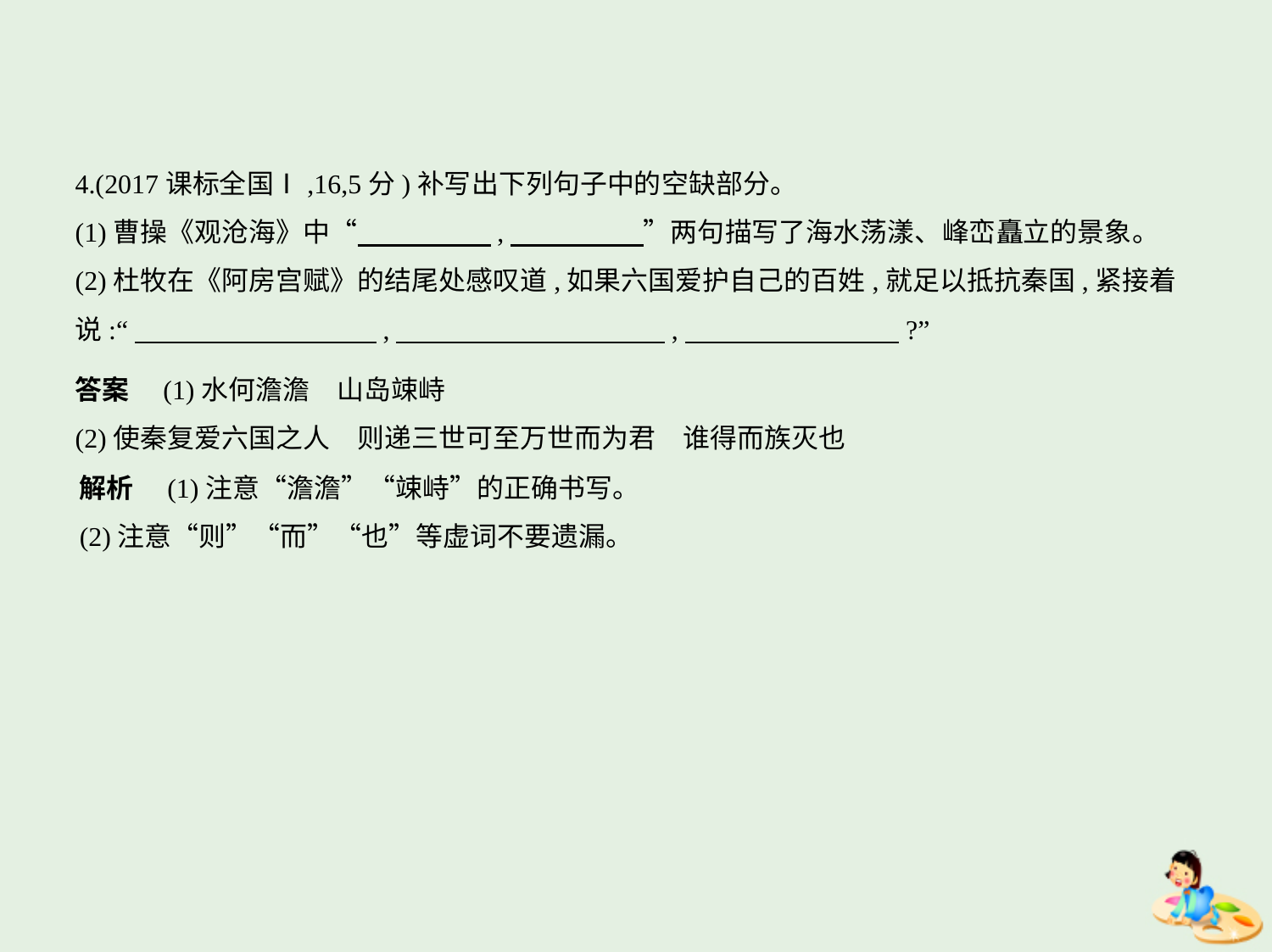

4.(2017课标全国Ⅰ,16,5分)补写出下列句子中的空缺部分。
(1)曹操《观沧海》中“　　　　    ,　　　　    ”两句描写了海水荡漾、峰峦矗立的景象。
(2)杜牧在《阿房宫赋》的结尾处感叹道,如果六国爱护自己的百姓,就足以抵抗秦国,紧接着
说:“　　　　　　　　    ,　　　　　　　　　    ,　　　　　　　    ?”
答案　(1)水何澹澹　山岛竦峙
(2)使秦复爱六国之人　则递三世可至万世而为君　谁得而族灭也
解析　(1)注意“澹澹”“竦峙”的正确书写。
(2)注意“则”“而”“也”等虚词不要遗漏。